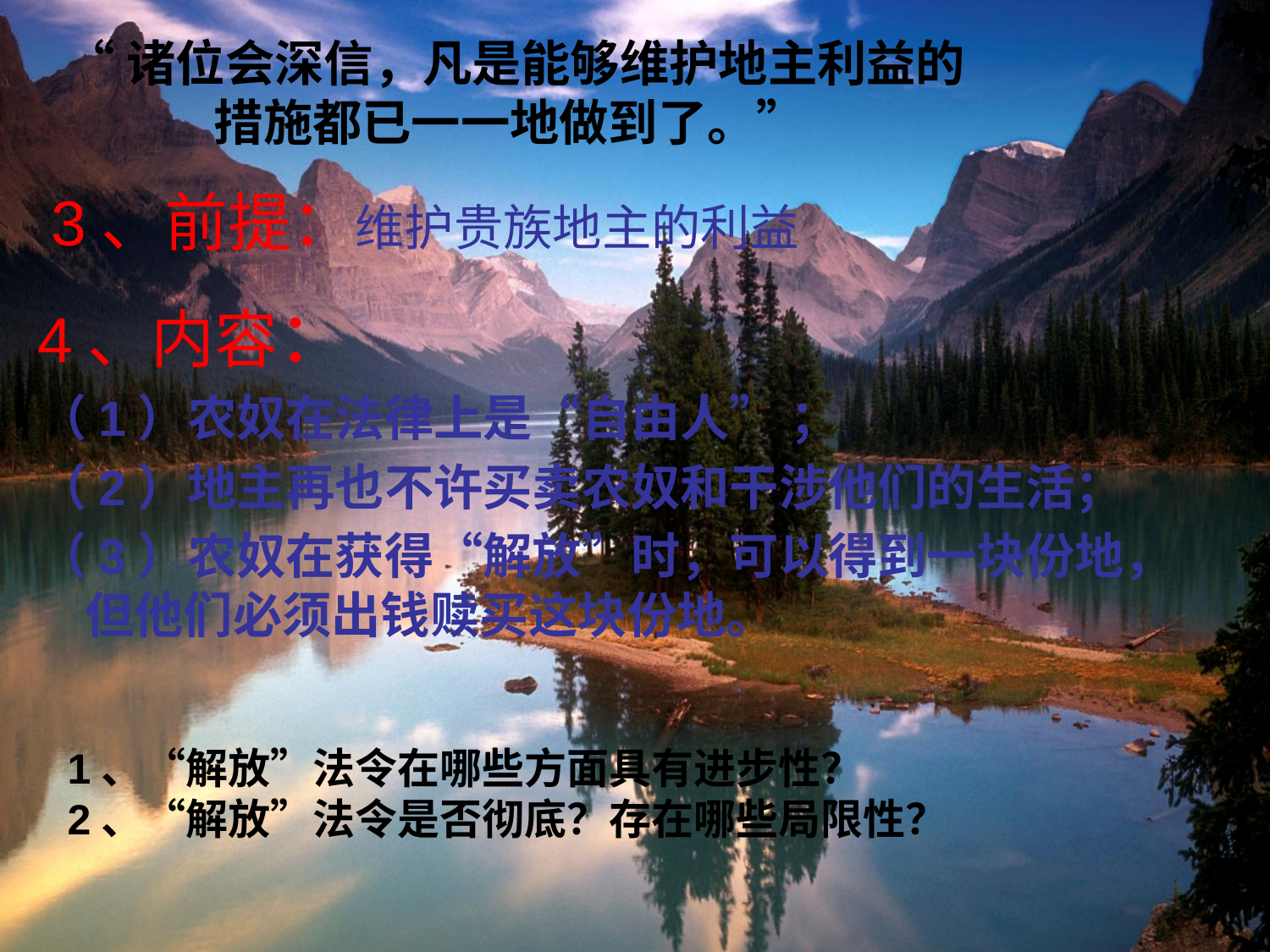

“诸位会深信，凡是能够维护地主利益的措施都已一一地做到了。”
3、前提：维护贵族地主的利益
4、内容：
（1）农奴在法律上是“自由人” ；
（2）地主再也不许买卖农奴和干涉他们的生活；
（3）农奴在获得“解放”时，可以得到一块份地，但他们必须出钱赎买这块份地。
1、“解放”法令在哪些方面具有进步性？
2、“解放”法令是否彻底？存在哪些局限性？